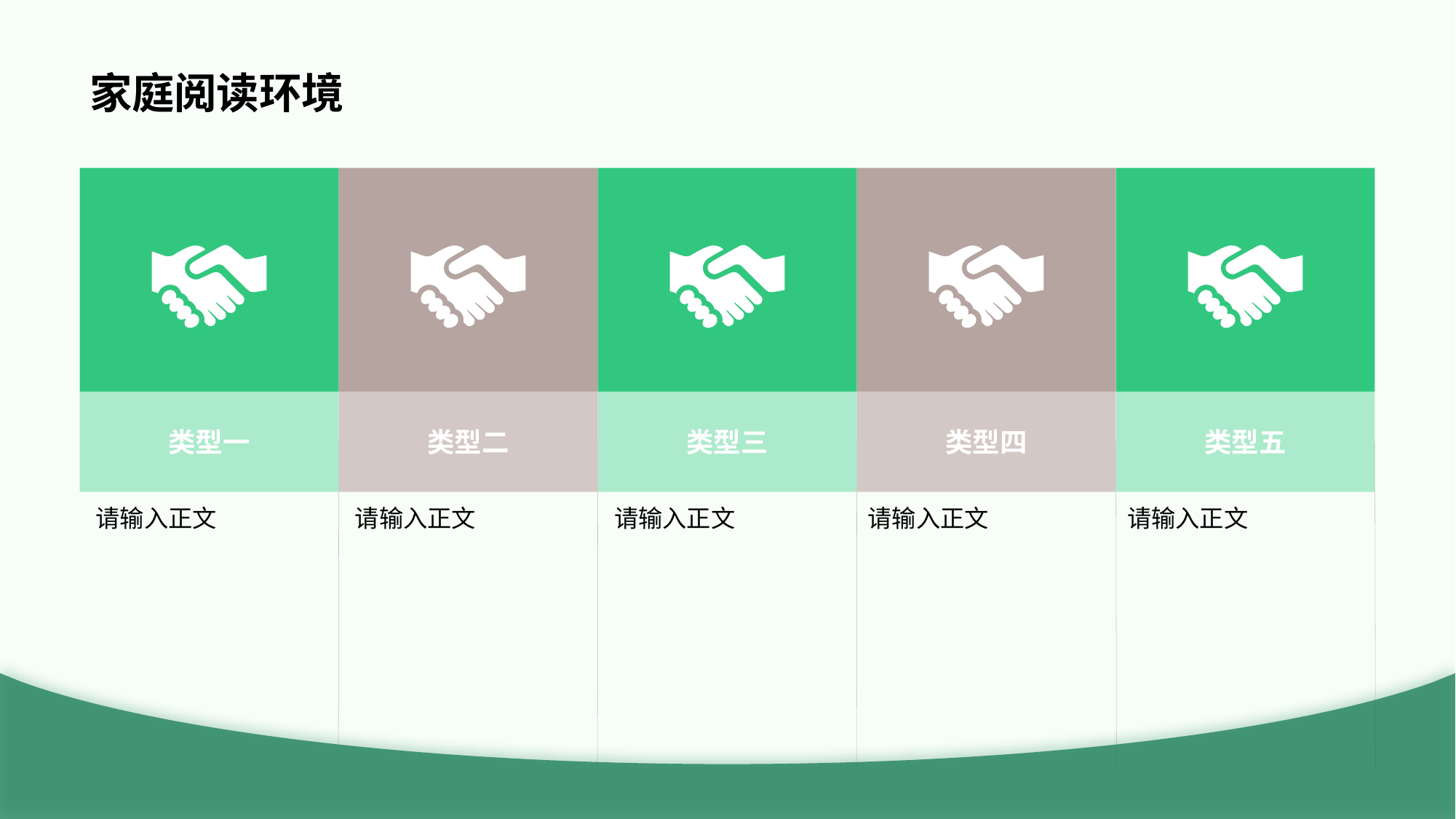

# 家庭阅读环境

类型一
请输入正文

类型二
请输入正文

类型三
请输入正文

类型四
请输入正文

类型五
请输入正文